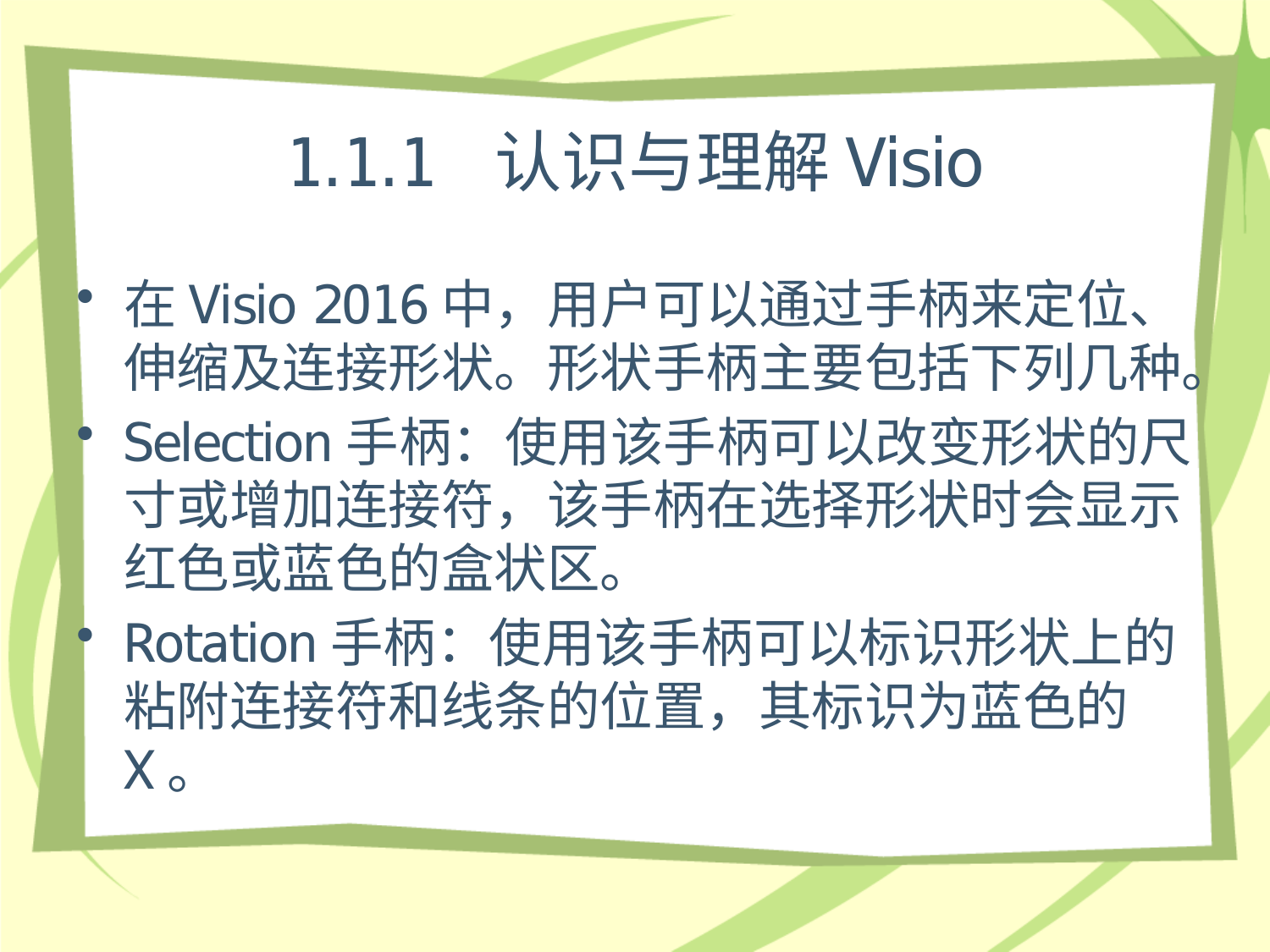

# 1.1.1  认识与理解Visio
在Visio 2016中，用户可以通过手柄来定位、伸缩及连接形状。形状手柄主要包括下列几种。
Selection手柄：使用该手柄可以改变形状的尺寸或增加连接符，该手柄在选择形状时会显示红色或蓝色的盒状区。
Rotation手柄：使用该手柄可以标识形状上的粘附连接符和线条的位置，其标识为蓝色的X。